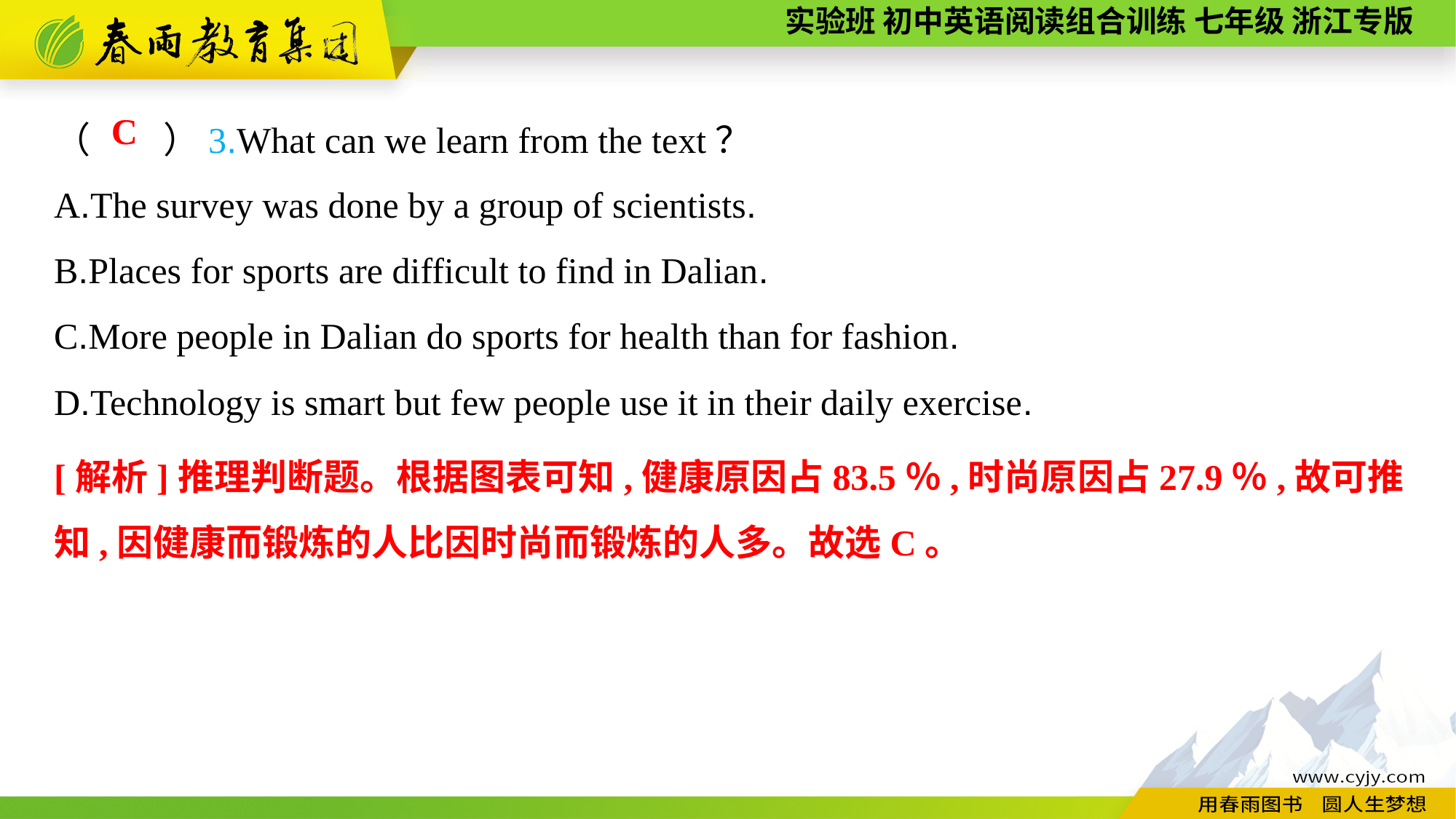

（　　）3.What can we learn from the text？
A.The survey was done by a group of scientists.
B.Places for sports are difficult to find in Dalian.
C.More people in Dalian do sports for health than for fashion.
D.Technology is smart but few people use it in their daily exercise.
C
[解析]推理判断题。根据图表可知,健康原因占83.5％,时尚原因占27.9％,故可推知,因健康而锻炼的人比因时尚而锻炼的人多。故选C。